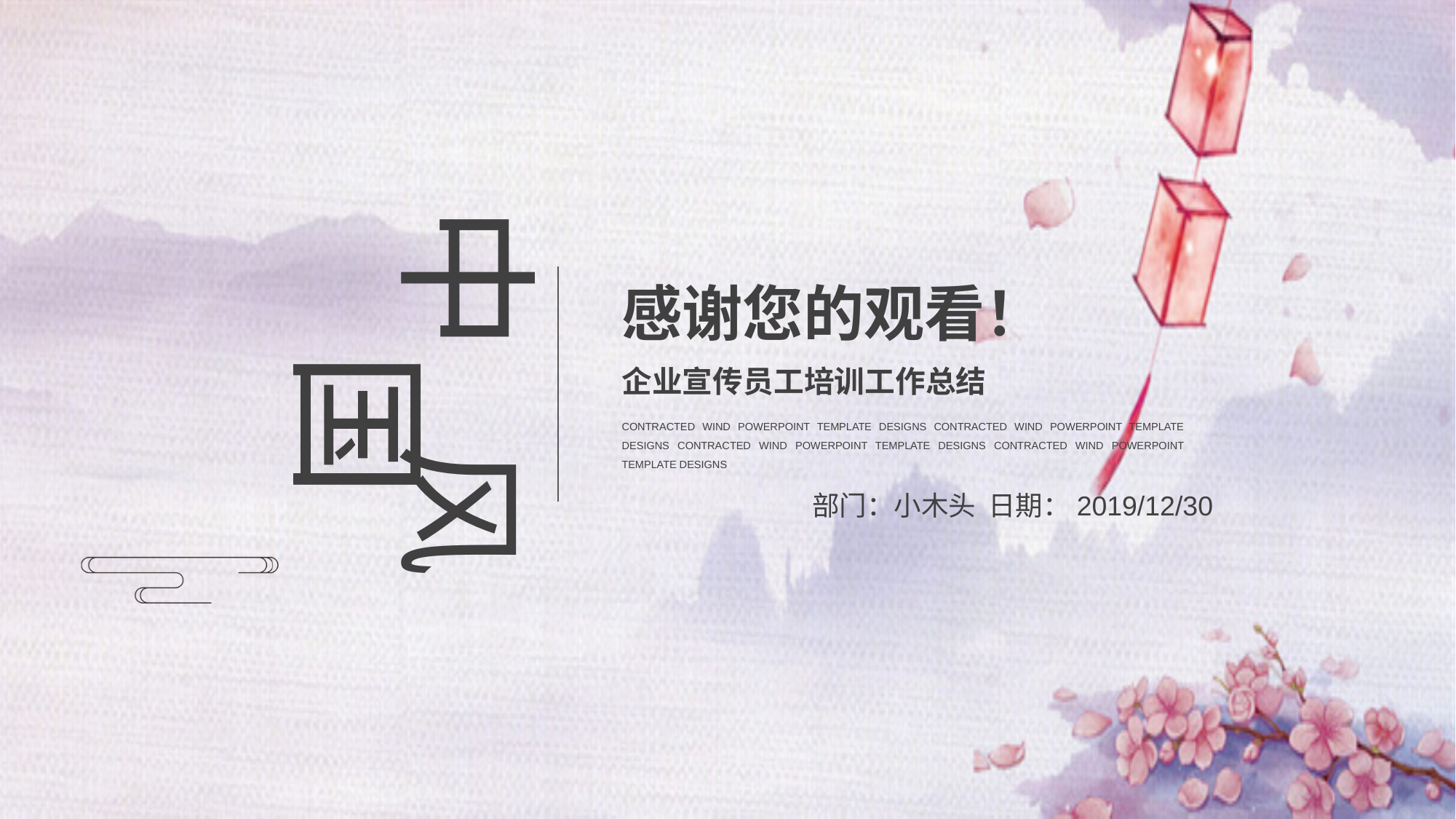

中
感谢您的观看！
国
企业宣传员工培训工作总结
CONTRACTED WIND POWERPOINT TEMPLATE DESIGNS CONTRACTED WIND POWERPOINT TEMPLATE DESIGNS CONTRACTED WIND POWERPOINT TEMPLATE DESIGNS CONTRACTED WIND POWERPOINT TEMPLATE DESIGNS
风
部门：小木头  日期：2019/12/30